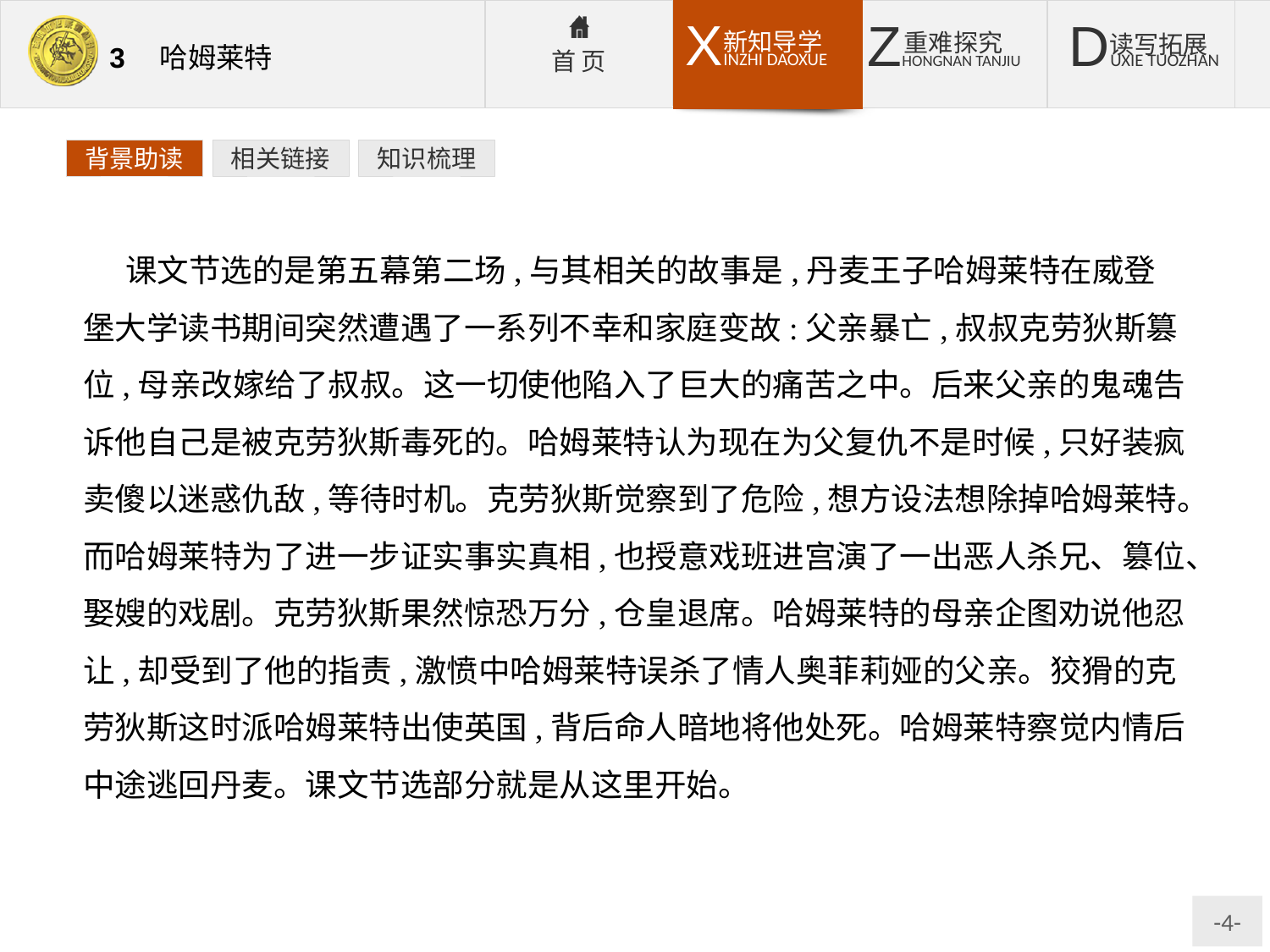

背景助读
相关链接
知识梳理
课文节选的是第五幕第二场,与其相关的故事是,丹麦王子哈姆莱特在威登堡大学读书期间突然遭遇了一系列不幸和家庭变故:父亲暴亡,叔叔克劳狄斯篡位,母亲改嫁给了叔叔。这一切使他陷入了巨大的痛苦之中。后来父亲的鬼魂告诉他自己是被克劳狄斯毒死的。哈姆莱特认为现在为父复仇不是时候,只好装疯卖傻以迷惑仇敌,等待时机。克劳狄斯觉察到了危险,想方设法想除掉哈姆莱特。而哈姆莱特为了进一步证实事实真相,也授意戏班进宫演了一出恶人杀兄、篡位、娶嫂的戏剧。克劳狄斯果然惊恐万分,仓皇退席。哈姆莱特的母亲企图劝说他忍让,却受到了他的指责,激愤中哈姆莱特误杀了情人奥菲莉娅的父亲。狡猾的克劳狄斯这时派哈姆莱特出使英国,背后命人暗地将他处死。哈姆莱特察觉内情后中途逃回丹麦。课文节选部分就是从这里开始。